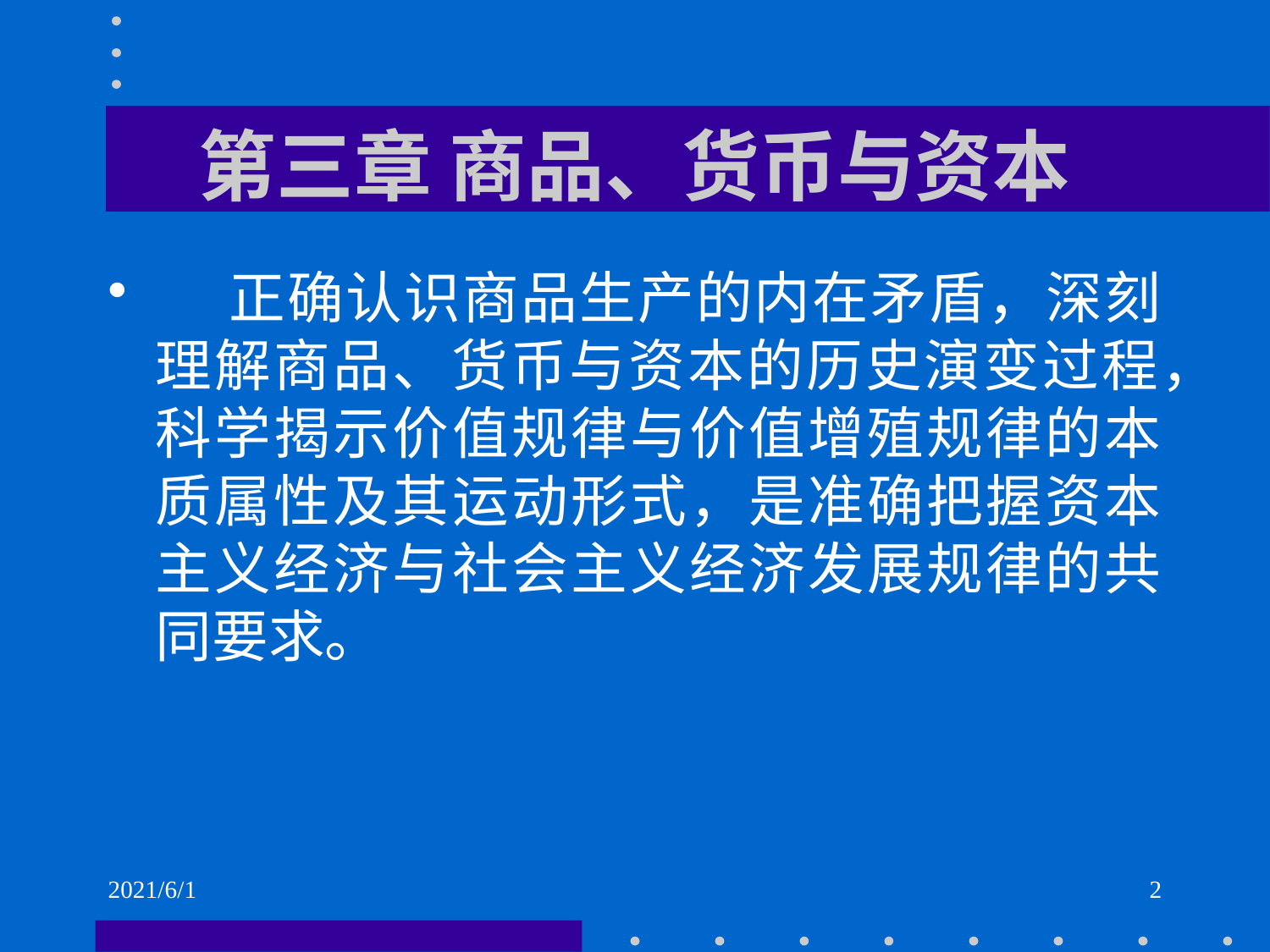

# 第三章 商品、货币与资本
    正确认识商品生产的内在矛盾，深刻理解商品、货币与资本的历史演变过程，科学揭示价值规律与价值增殖规律的本质属性及其运动形式，是准确把握资本主义经济与社会主义经济发展规律的共同要求。
2021/6/1
2